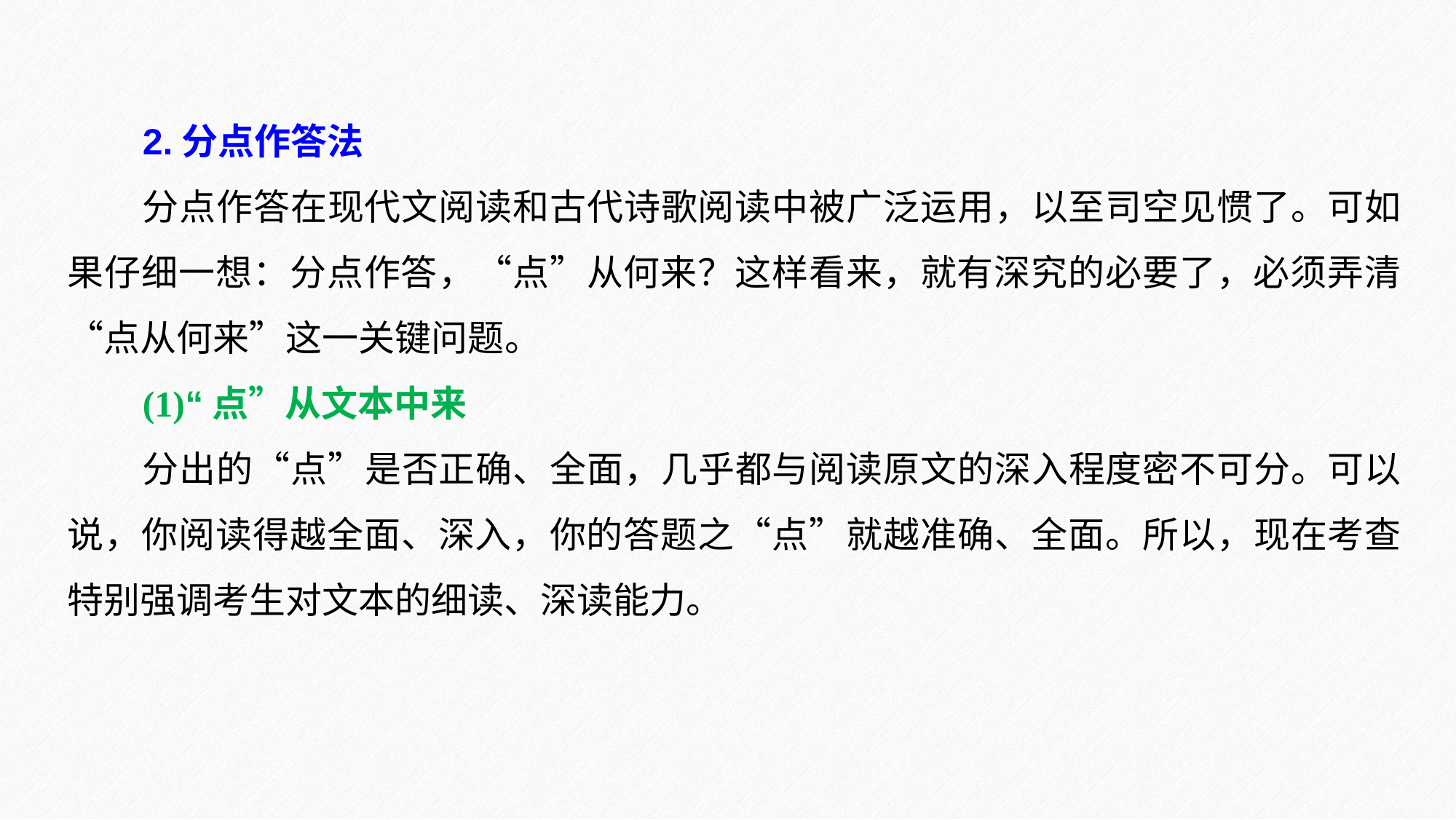

2.分点作答法
分点作答在现代文阅读和古代诗歌阅读中被广泛运用，以至司空见惯了。可如果仔细一想：分点作答，“点”从何来？这样看来，就有深究的必要了，必须弄清“点从何来”这一关键问题。
(1)“点”从文本中来
分出的“点”是否正确、全面，几乎都与阅读原文的深入程度密不可分。可以说，你阅读得越全面、深入，你的答题之“点”就越准确、全面。所以，现在考查特别强调考生对文本的细读、深读能力。